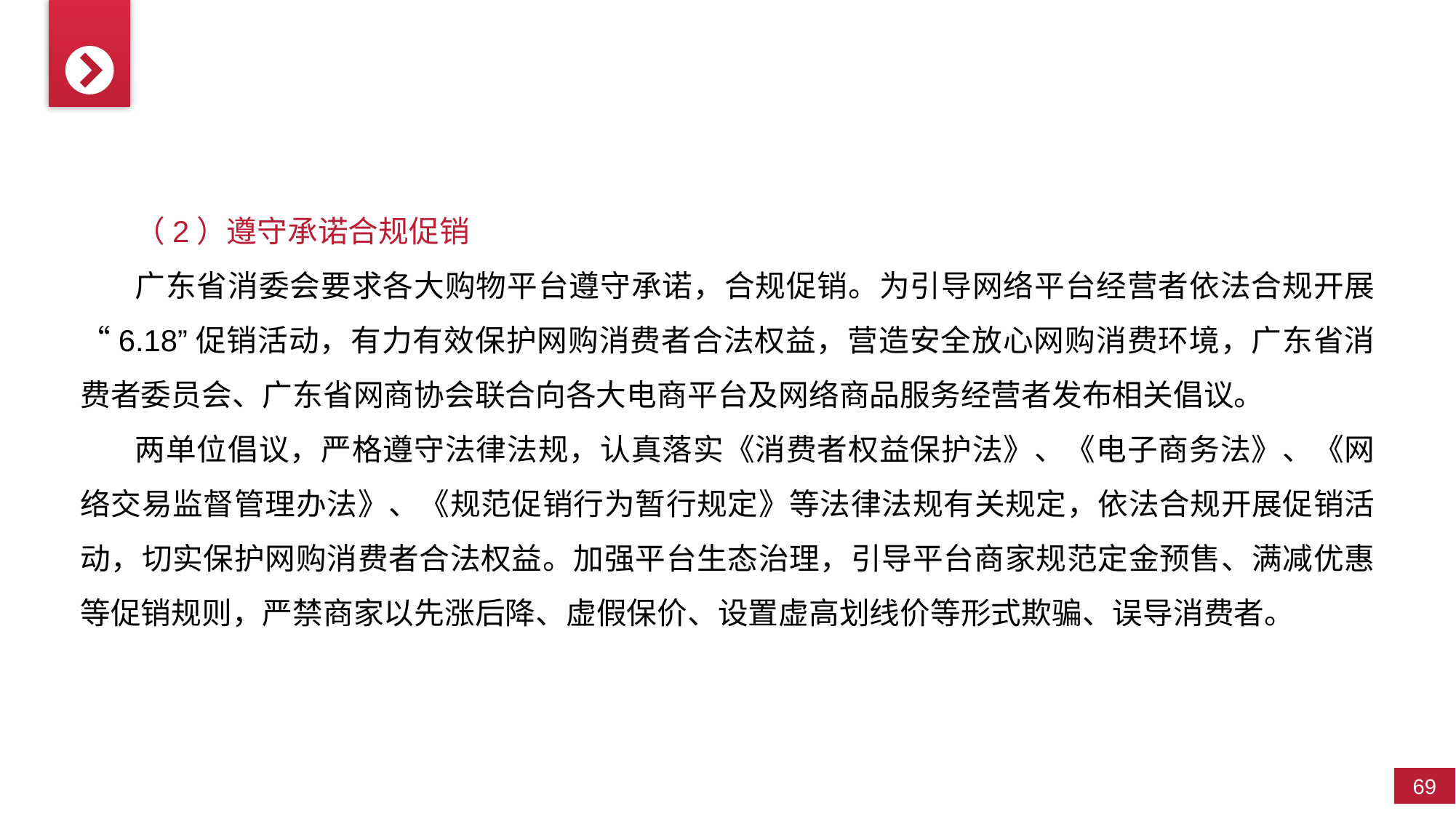

（2）遵守承诺合规促销
广东省消委会要求各大购物平台遵守承诺，合规促销。为引导网络平台经营者依法合规开展“6.18”促销活动，有力有效保护网购消费者合法权益，营造安全放心网购消费环境，广东省消费者委员会、广东省网商协会联合向各大电商平台及网络商品服务经营者发布相关倡议。
两单位倡议，严格遵守法律法规，认真落实《消费者权益保护法》、《电子商务法》、《网络交易监督管理办法》、《规范促销行为暂行规定》等法律法规有关规定，依法合规开展促销活动，切实保护网购消费者合法权益。加强平台生态治理，引导平台商家规范定金预售、满减优惠等促销规则，严禁商家以先涨后降、虚假保价、设置虚高划线价等形式欺骗、误导消费者。